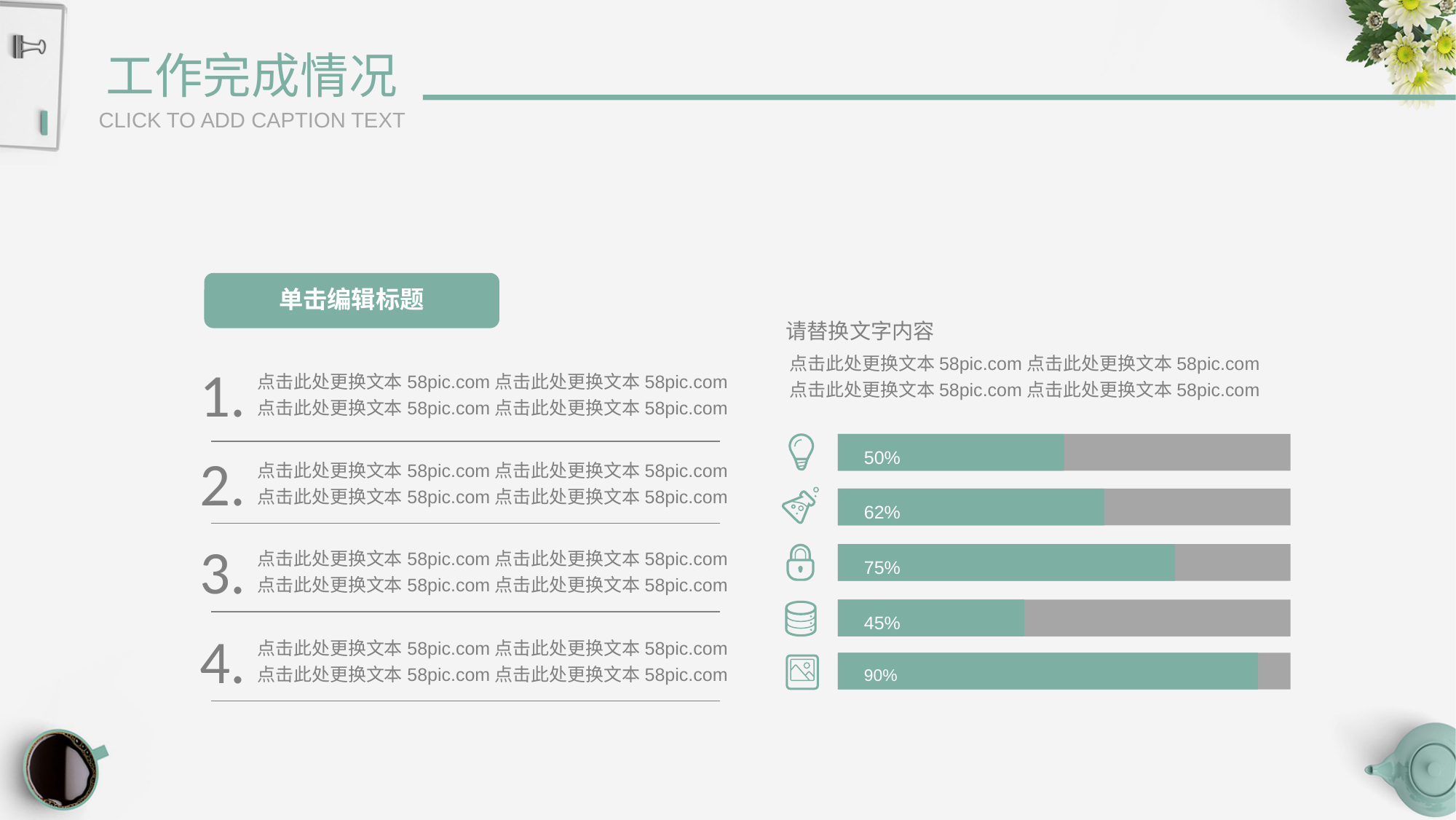

工作完成情况

CLICK TO ADD CAPTION TEXT

单击编辑标题
请替换文字内容
点击此处更换文本58pic.com点击此处更换文本58pic.com
点击此处更换文本58pic.com点击此处更换文本58pic.com

50%

62%

75%

45%

90%
1.
点击此处更换文本58pic.com点击此处更换文本58pic.com
点击此处更换文本58pic.com点击此处更换文本58pic.com
2.
点击此处更换文本58pic.com点击此处更换文本58pic.com
点击此处更换文本58pic.com点击此处更换文本58pic.com
3.
点击此处更换文本58pic.com点击此处更换文本58pic.com
点击此处更换文本58pic.com点击此处更换文本58pic.com
4.
点击此处更换文本58pic.com点击此处更换文本58pic.com
点击此处更换文本58pic.com点击此处更换文本58pic.com